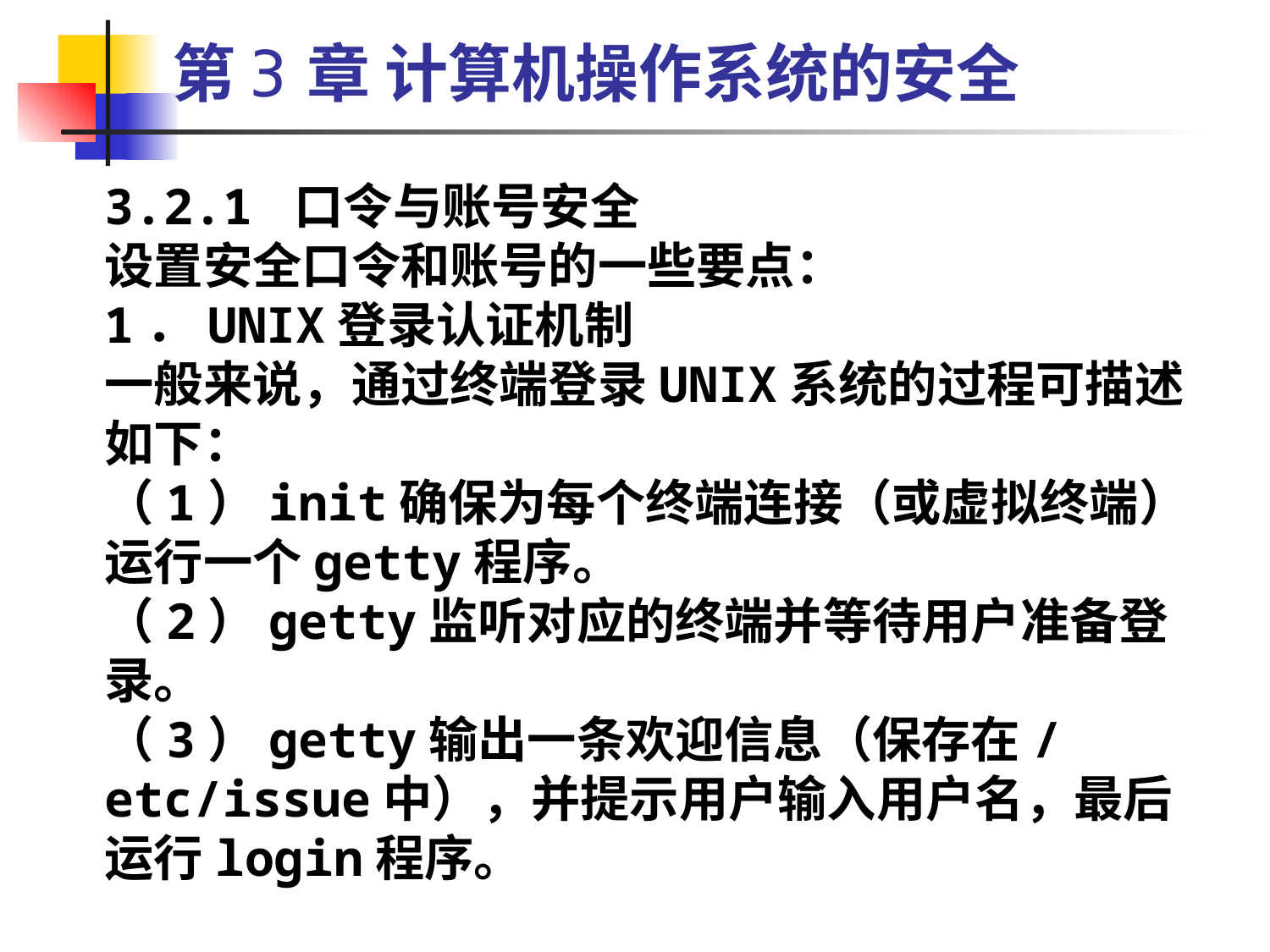

# 第3章 计算机操作系统的安全
3.2.1 口令与账号安全
设置安全口令和账号的一些要点：
1．UNIX登录认证机制
一般来说，通过终端登录UNIX系统的过程可描述如下：
（1）init确保为每个终端连接（或虚拟终端）运行一个getty程序。
（2）getty监听对应的终端并等待用户准备登录。
（3）getty输出一条欢迎信息（保存在/etc/issue中），并提示用户输入用户名，最后运行login程序。